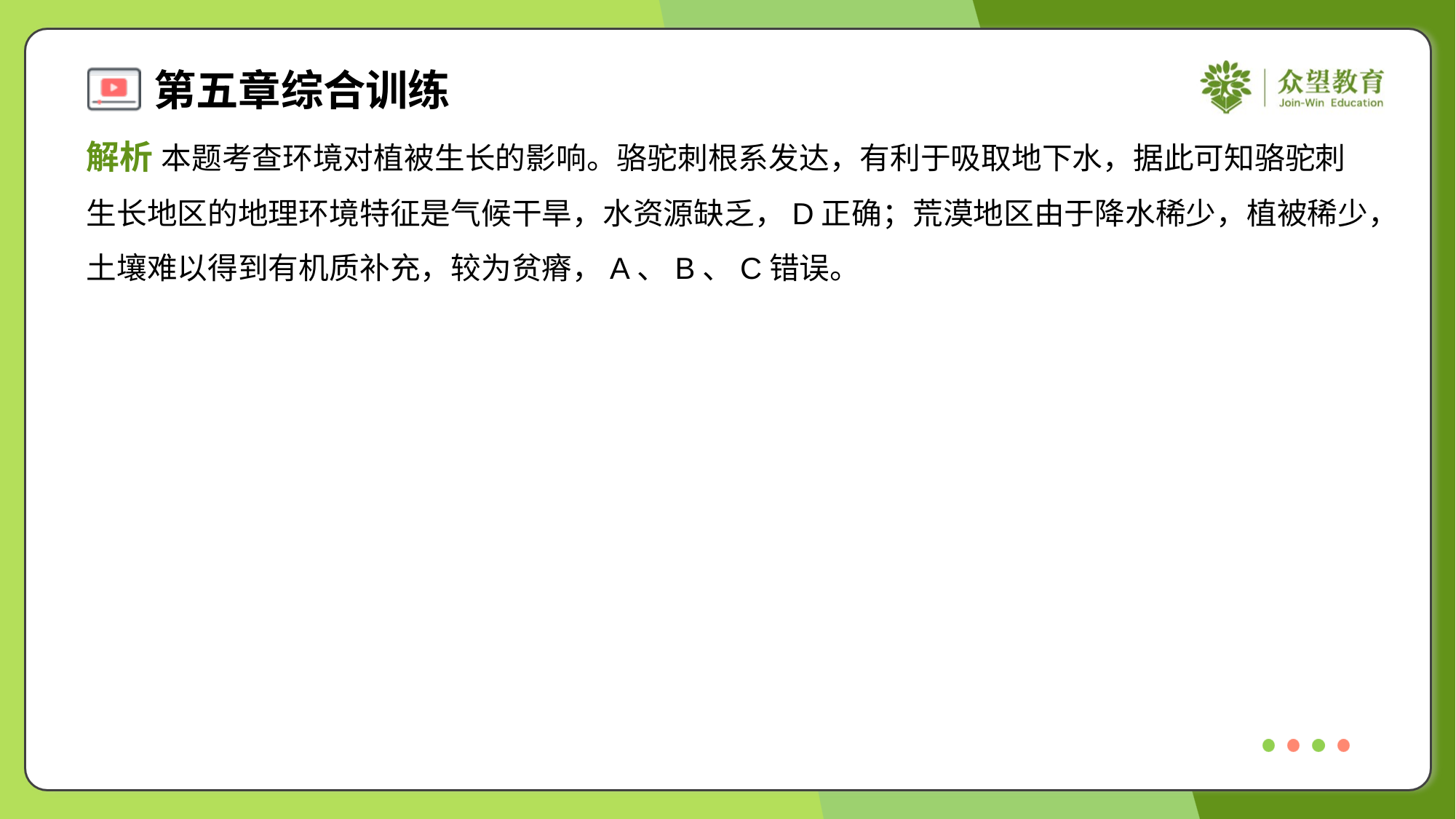

解析 本题考查环境对植被生长的影响。骆驼刺根系发达，有利于吸取地下水，据此可知骆驼刺
生长地区的地理环境特征是气候干旱，水资源缺乏，D正确；荒漠地区由于降水稀少，植被稀少，
土壤难以得到有机质补充，较为贫瘠，A、B、C错误。